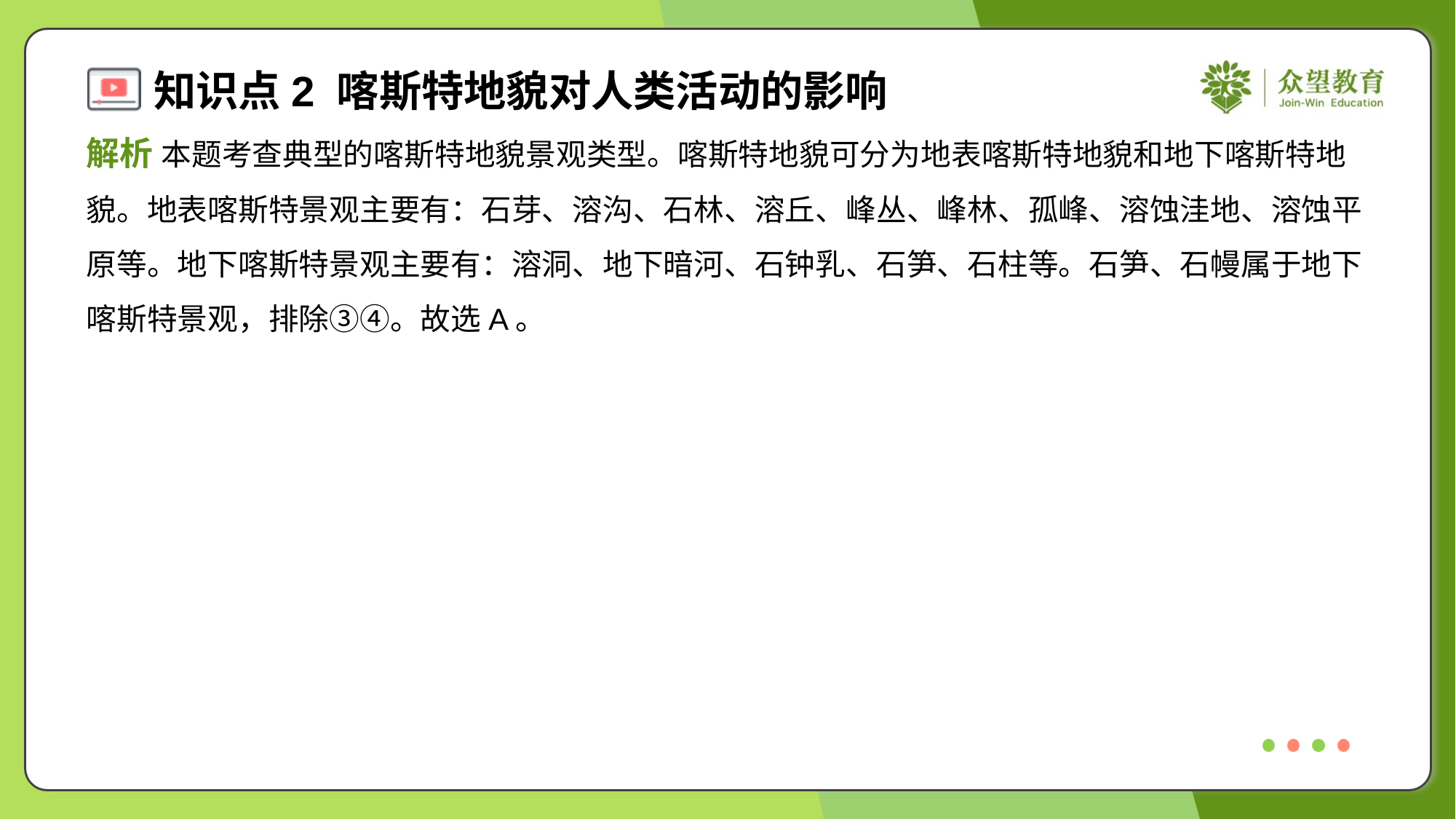

解析 本题考查典型的喀斯特地貌景观类型。喀斯特地貌可分为地表喀斯特地貌和地下喀斯特地
貌。地表喀斯特景观主要有：石芽、溶沟、石林、溶丘、峰丛、峰林、孤峰、溶蚀洼地、溶蚀平
原等。地下喀斯特景观主要有：溶洞、地下暗河、石钟乳、石笋、石柱等。石笋、石幔属于地下
喀斯特景观，排除③④。故选A。